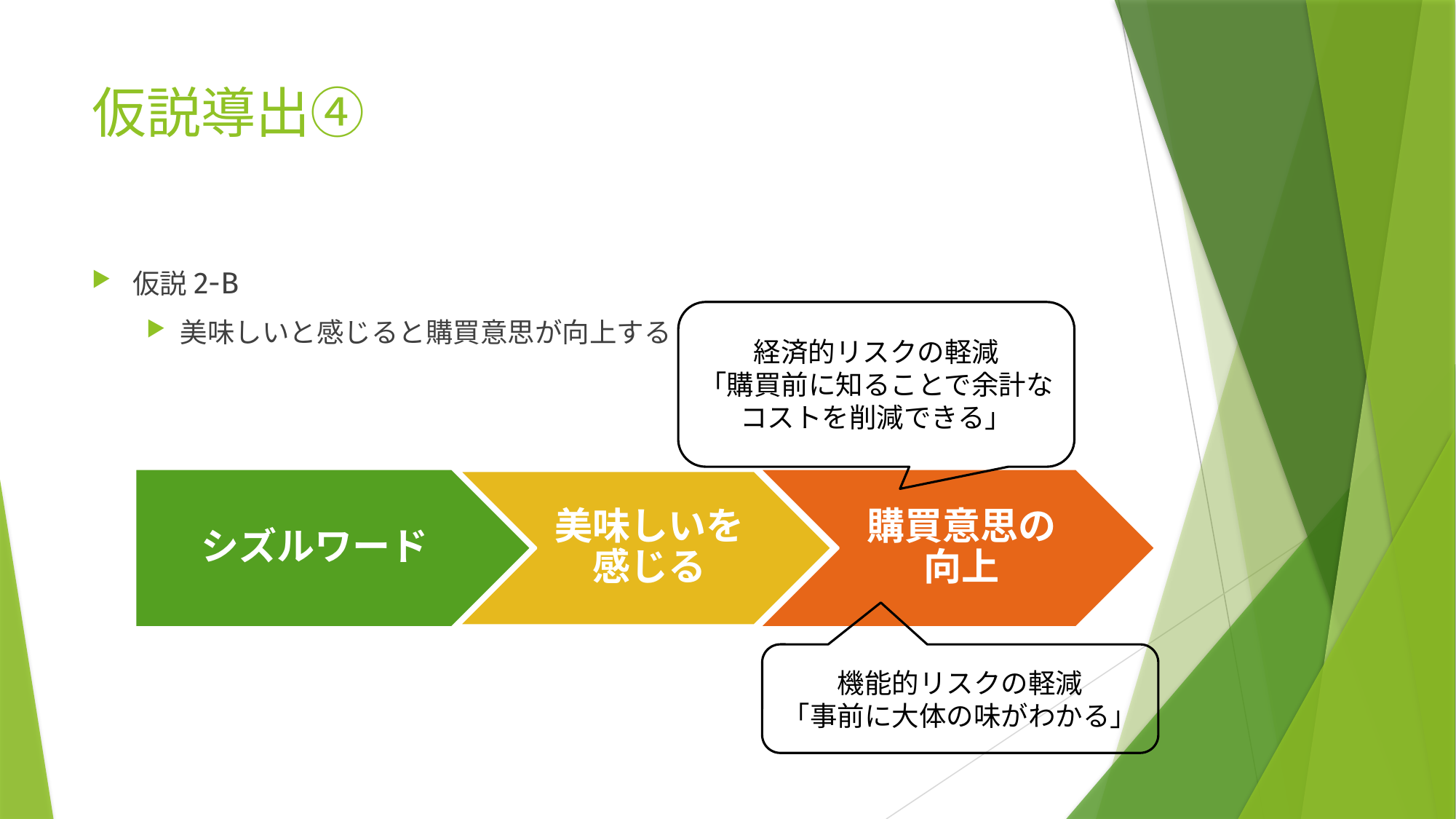

# 仮説導出④
仮説2-B
美味しいと感じると購買意思が向上する
経済的リスクの軽減
「購買前に知ることで余計なコストを削減できる」
シズルワード
美味しいを感じる
購買意思の向上
機能的リスクの軽減
「事前に大体の味がわかる」